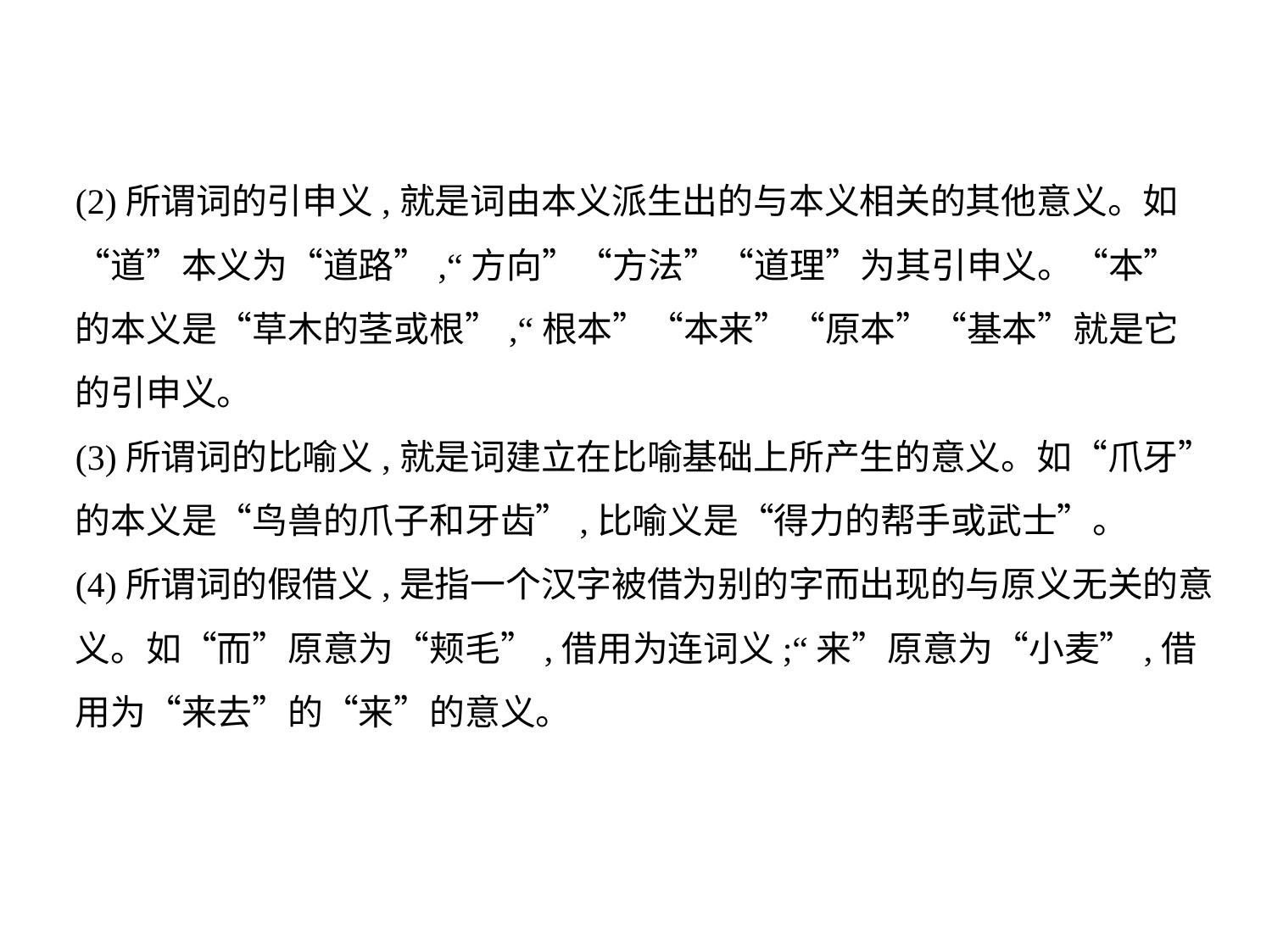

(2)所谓词的引申义,就是词由本义派生出的与本义相关的其他意义。如
“道”本义为“道路”,“方向”“方法”“道理”为其引申义。“本”
的本义是“草木的茎或根”,“根本”“本来”“原本”“基本”就是它
的引申义。
(3)所谓词的比喻义,就是词建立在比喻基础上所产生的意义。如“爪牙”
的本义是“鸟兽的爪子和牙齿”,比喻义是“得力的帮手或武士”。
(4)所谓词的假借义,是指一个汉字被借为别的字而出现的与原义无关的意
义。如“而”原意为“颊毛”,借用为连词义;“来”原意为“小麦”,借
用为“来去”的“来”的意义。